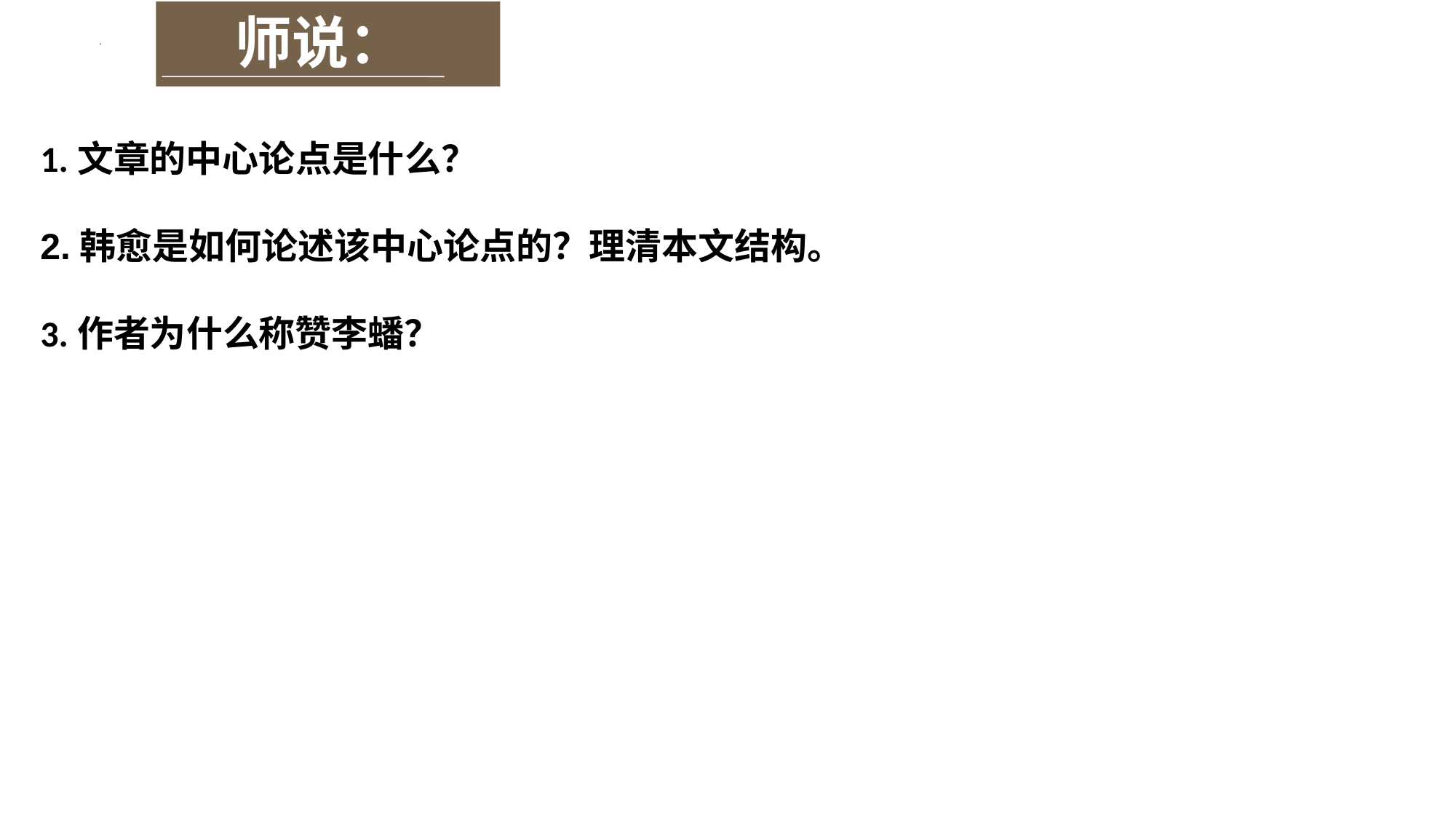

师说：

1.文章的中心论点是什么？
2.韩愈是如何论述该中心论点的？理清本文结构。
3.作者为什么称赞李蟠？